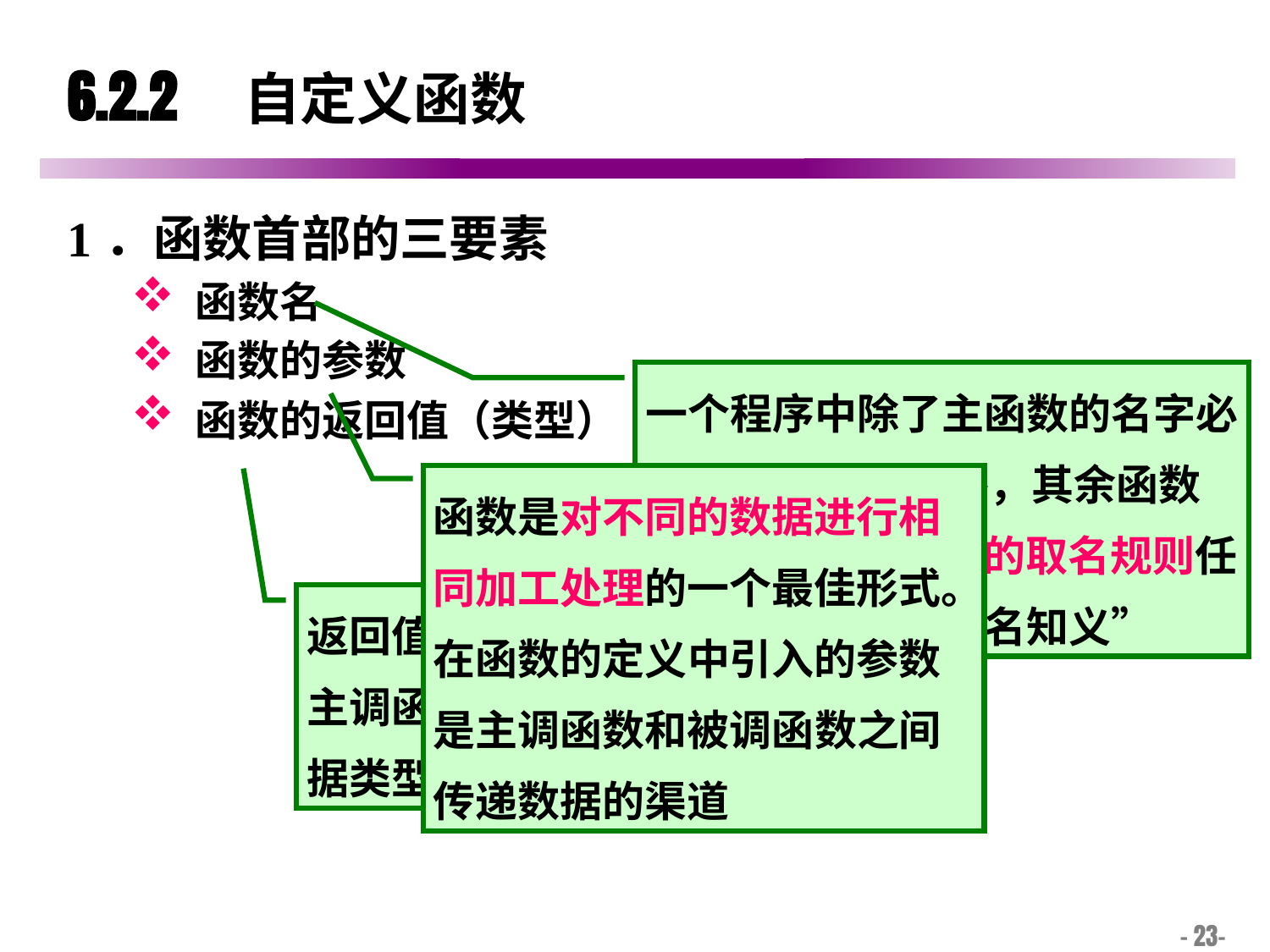

# 6.2.2    自定义函数
1．函数首部的三要素
 函数名
 函数的参数
 函数的返回值（类型）
一个程序中除了主函数的名字必须为“main”之外，其余函数的名字按照标识符的取名规则任意选取，最好“见名知义”
函数是对不同的数据进行相同加工处理的一个最佳形式。在函数的定义中引入的参数是主调函数和被调函数之间传递数据的渠道
返回值类型是返回给主调函数的结果的数据类型
 - 23-